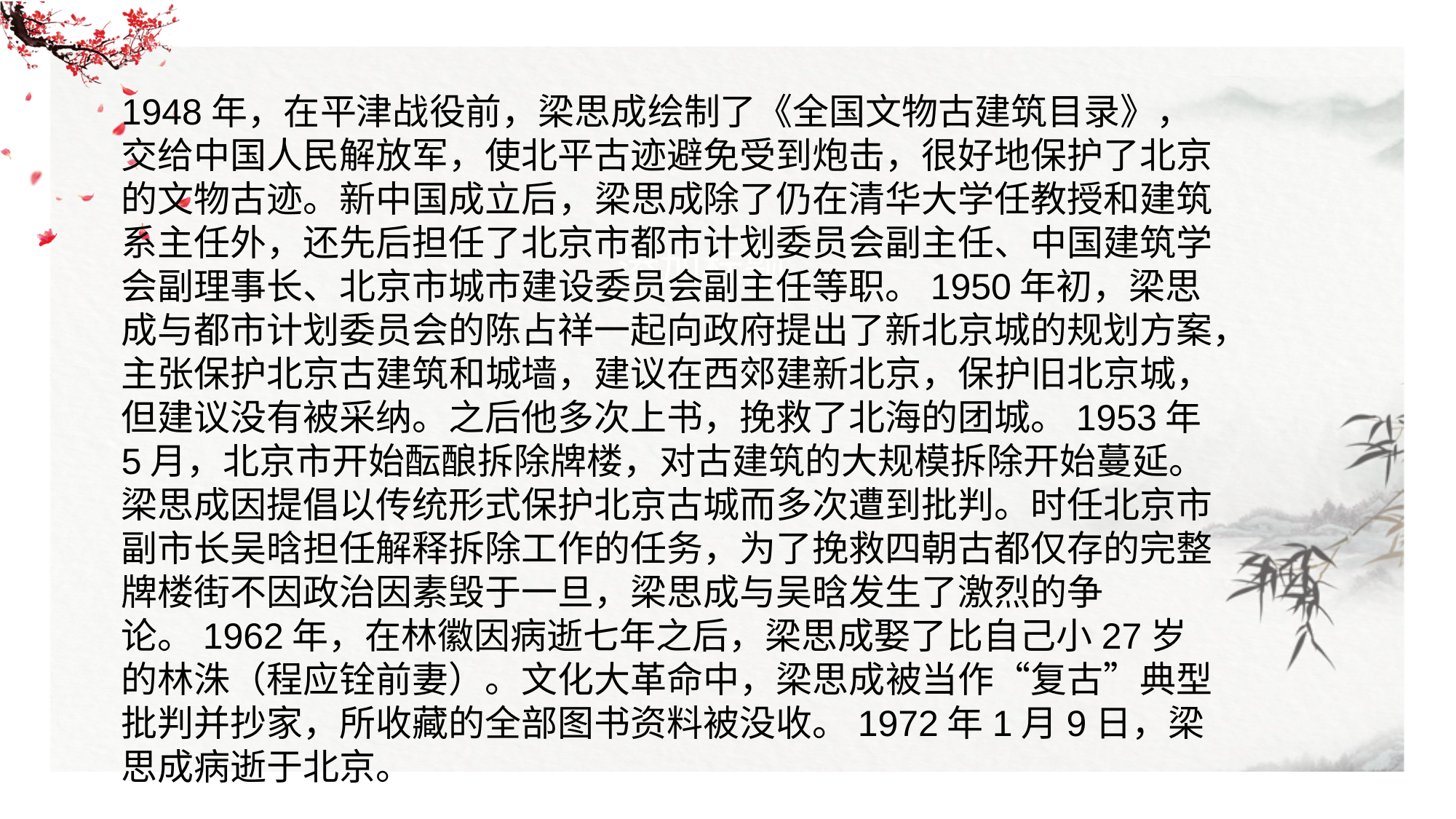

1948年，在平津战役前，梁思成绘制了《全国文物古建筑目录》，交给中国人民解放军，使北平古迹避免受到炮击，很好地保护了北京的文物古迹。新中国成立后，梁思成除了仍在清华大学任教授和建筑系主任外，还先后担任了北京市都市计划委员会副主任、中国建筑学会副理事长、北京市城市建设委员会副主任等职。1950年初，梁思成与都市计划委员会的陈占祥一起向政府提出了新北京城的规划方案，主张保护北京古建筑和城墙，建议在西郊建新北京，保护旧北京城，但建议没有被采纳。之后他多次上书，挽救了北海的团城。1953年5月，北京市开始酝酿拆除牌楼，对古建筑的大规模拆除开始蔓延。梁思成因提倡以传统形式保护北京古城而多次遭到批判。时任北京市副市长吴晗担任解释拆除工作的任务，为了挽救四朝古都仅存的完整牌楼街不因政治因素毁于一旦，梁思成与吴晗发生了激烈的争论。1962年，在林徽因病逝七年之后，梁思成娶了比自己小27岁的林洙（程应铨前妻）。文化大革命中，梁思成被当作“复古”典型批判并抄家，所收藏的全部图书资料被没收。1972年1月9日，梁思成病逝于北京。
添加标题